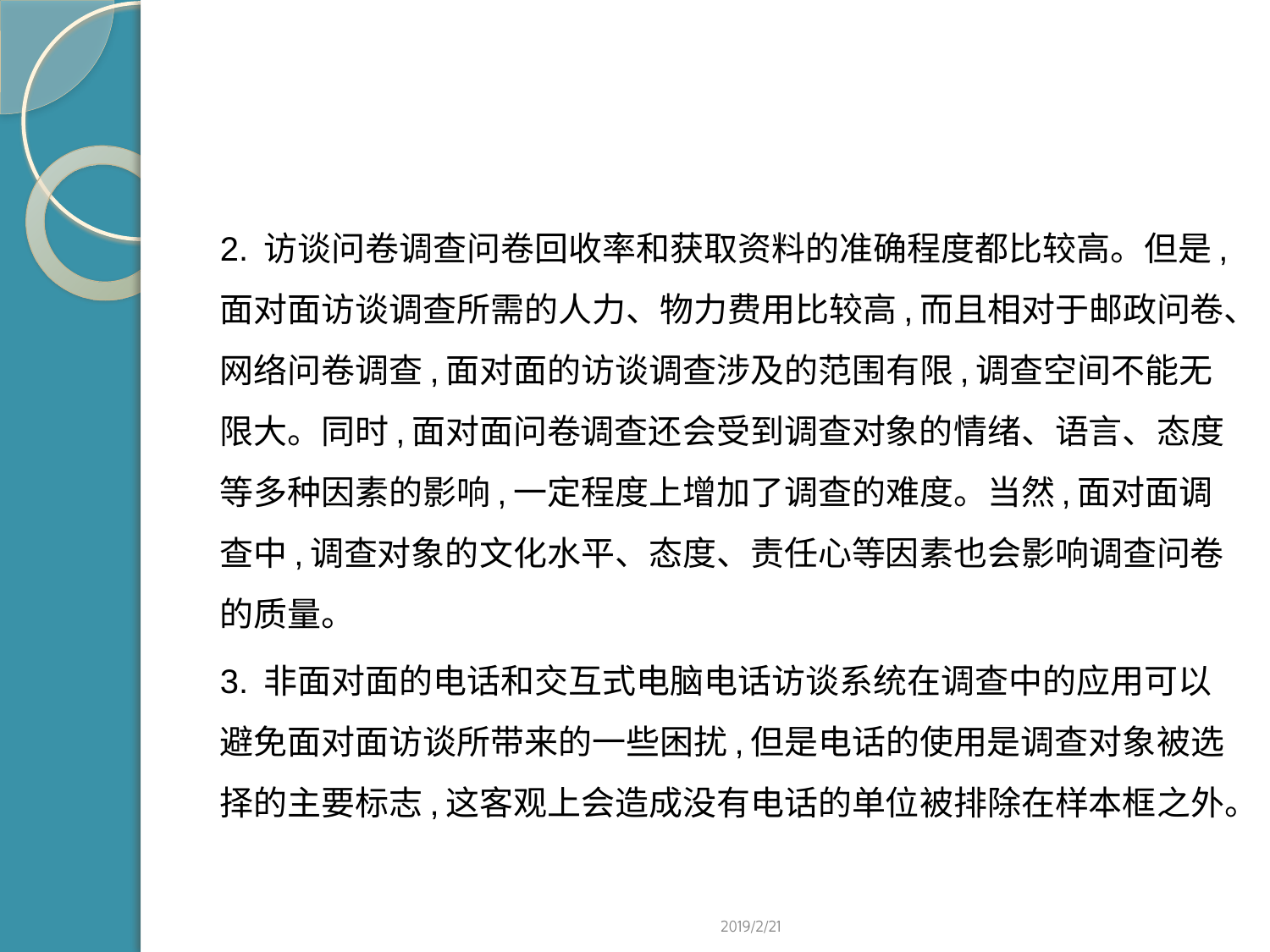

#
2. 访谈问卷调查问卷回收率和获取资料的准确程度都比较高。但是,面对面访谈调查所需的人力、物力费用比较高,而且相对于邮政问卷、网络问卷调查,面对面的访谈调查涉及的范围有限,调查空间不能无限大。同时,面对面问卷调查还会受到调查对象的情绪、语言、态度等多种因素的影响,一定程度上增加了调查的难度。当然,面对面调查中,调查对象的文化水平、态度、责任心等因素也会影响调查问卷的质量。
3. 非面对面的电话和交互式电脑电话访谈系统在调查中的应用可以避免面对面访谈所带来的一些困扰,但是电话的使用是调查对象被选择的主要标志,这客观上会造成没有电话的单位被排除在样本框之外。
2019/2/21